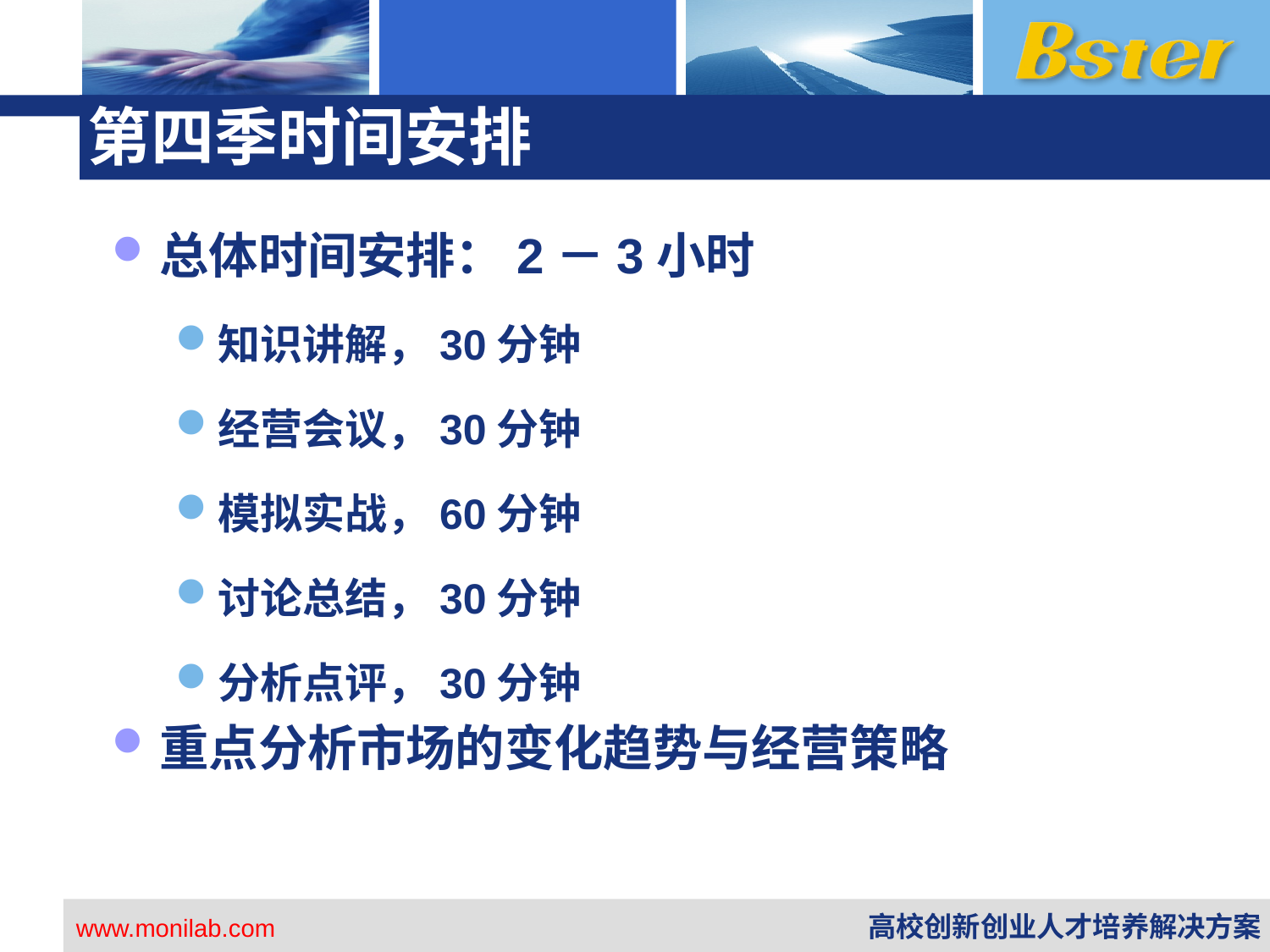

# 第四季时间安排
总体时间安排：2－3小时
知识讲解，30分钟
经营会议，30分钟
模拟实战，60分钟
讨论总结，30分钟
分析点评，30分钟
重点分析市场的变化趋势与经营策略